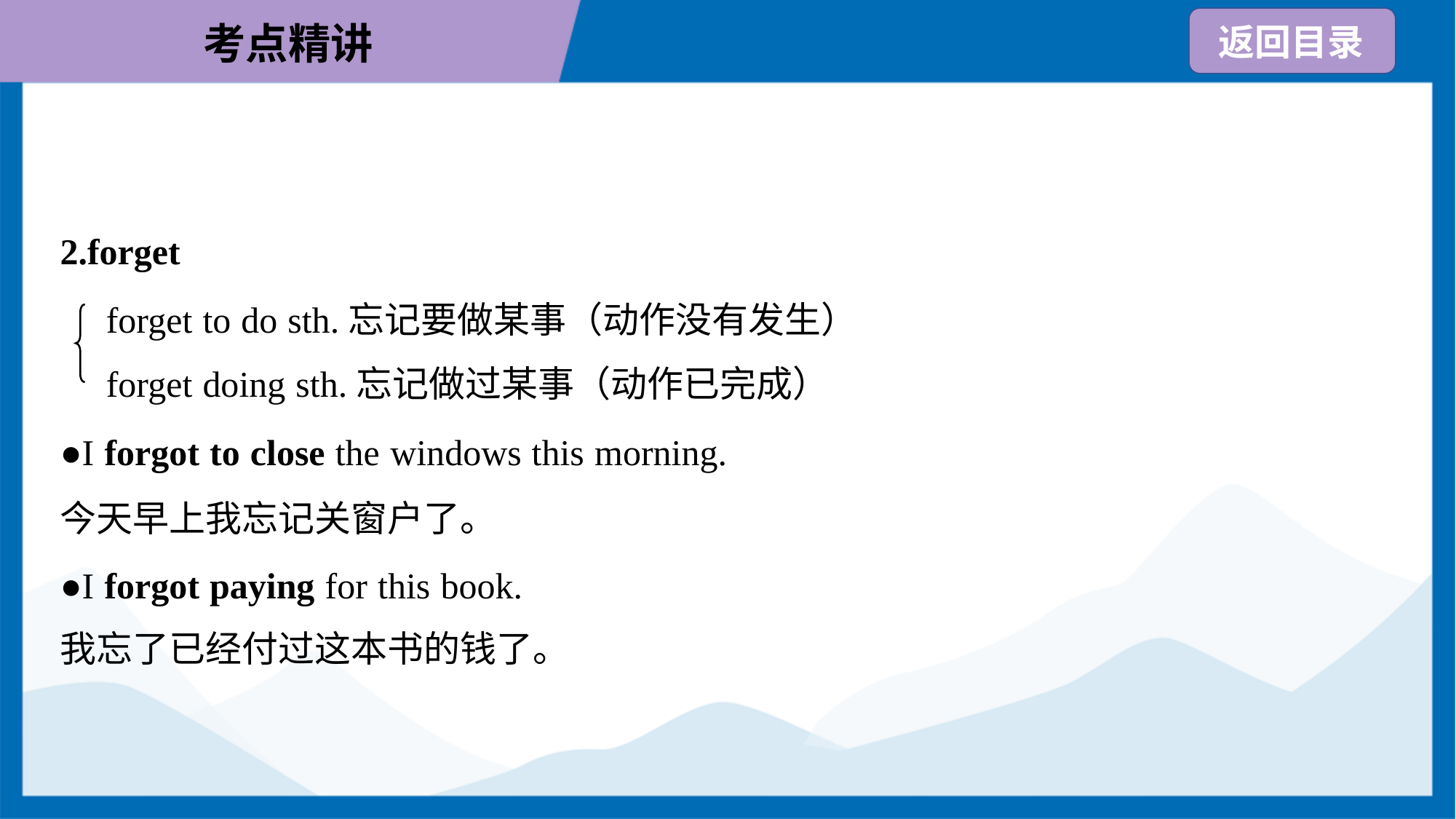

2.forget
forget to do sth.忘记要做某事（动作没有发生）
forget doing sth.忘记做过某事（动作已完成）

●I forgot to close the windows this morning.
今天早上我忘记关窗户了。
●I forgot paying for this book.
我忘了已经付过这本书的钱了。